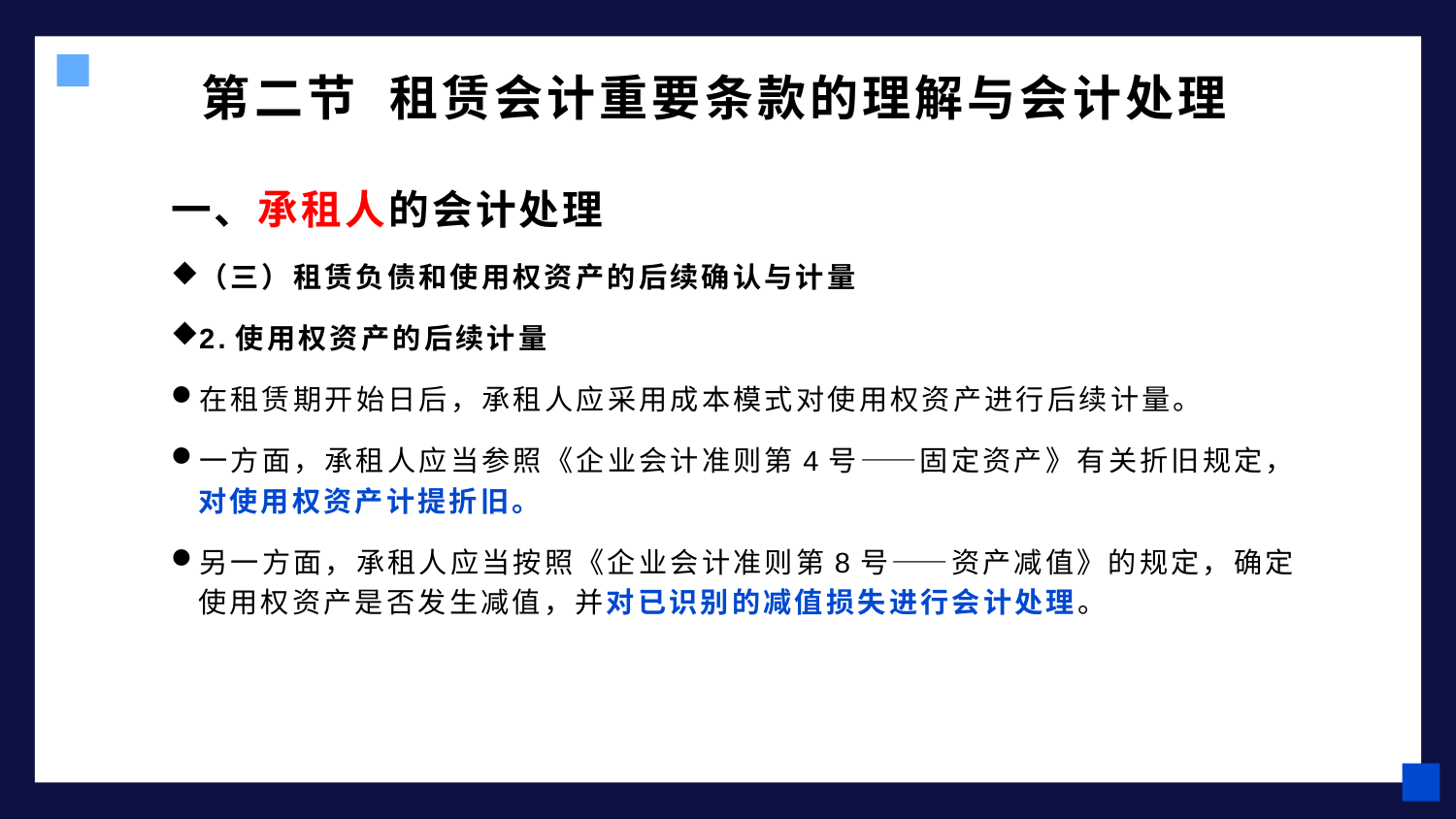

# 第二节  租赁会计重要条款的理解与会计处理
一、承租人的会计处理
（三）租赁负债和使用权资产的后续确认与计量
2.使用权资产的后续计量
在租赁期开始日后，承租人应采用成本模式对使用权资产进行后续计量。
一方面，承租人应当参照《企业会计准则第4号——固定资产》有关折旧规定，对使用权资产计提折旧。
另一方面，承租人应当按照《企业会计准则第8号——资产减值》的规定，确定使用权资产是否发生减值，并对已识别的减值损失进行会计处理。